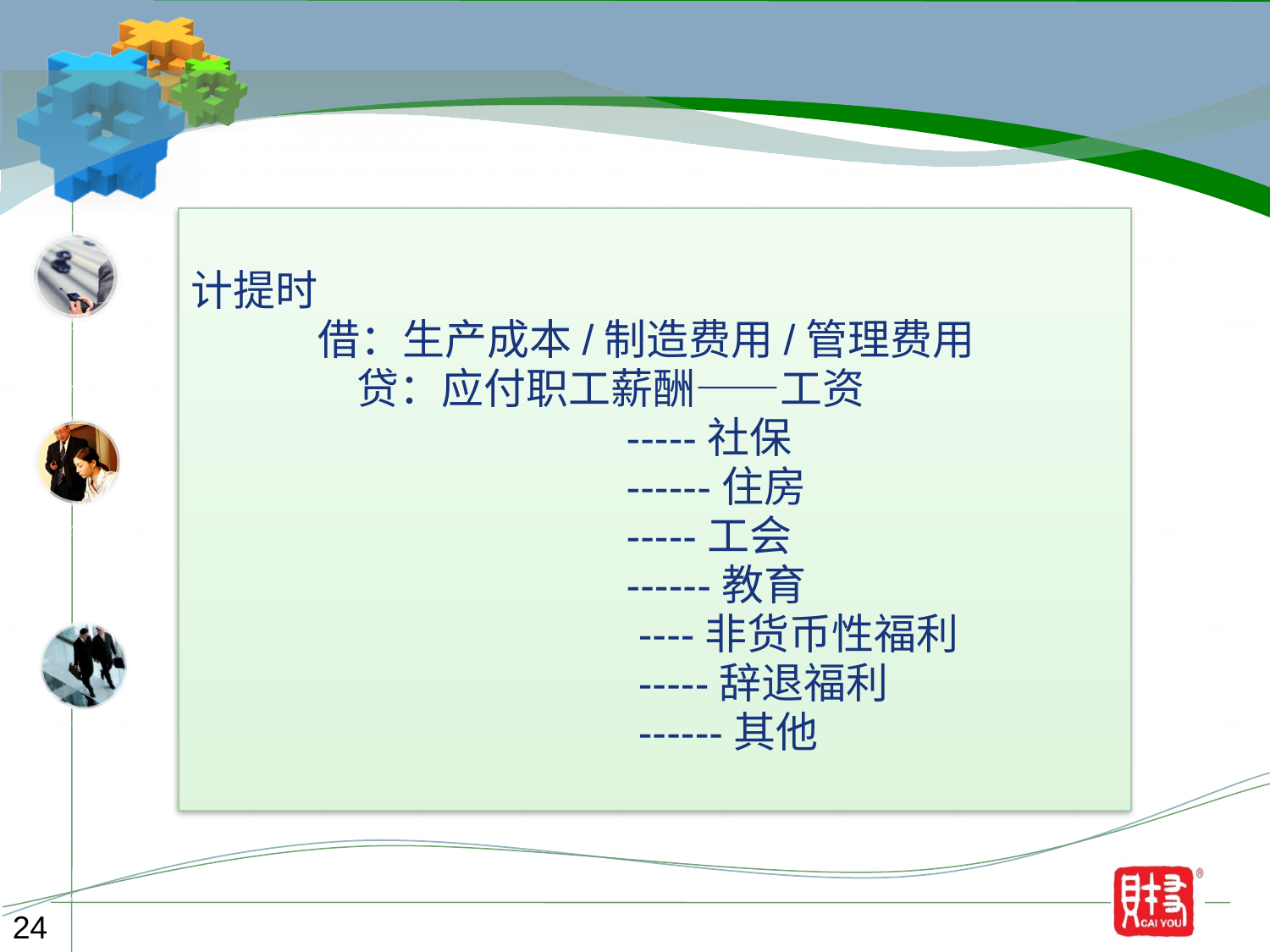

计提时
借：生产成本/制造费用/管理费用
   贷：应付职工薪酬——工资
                          -----社保
                          ------住房
                          -----工会
                          ------教育
                           ----非货币性福利
                           -----辞退福利
                           ------其他

24